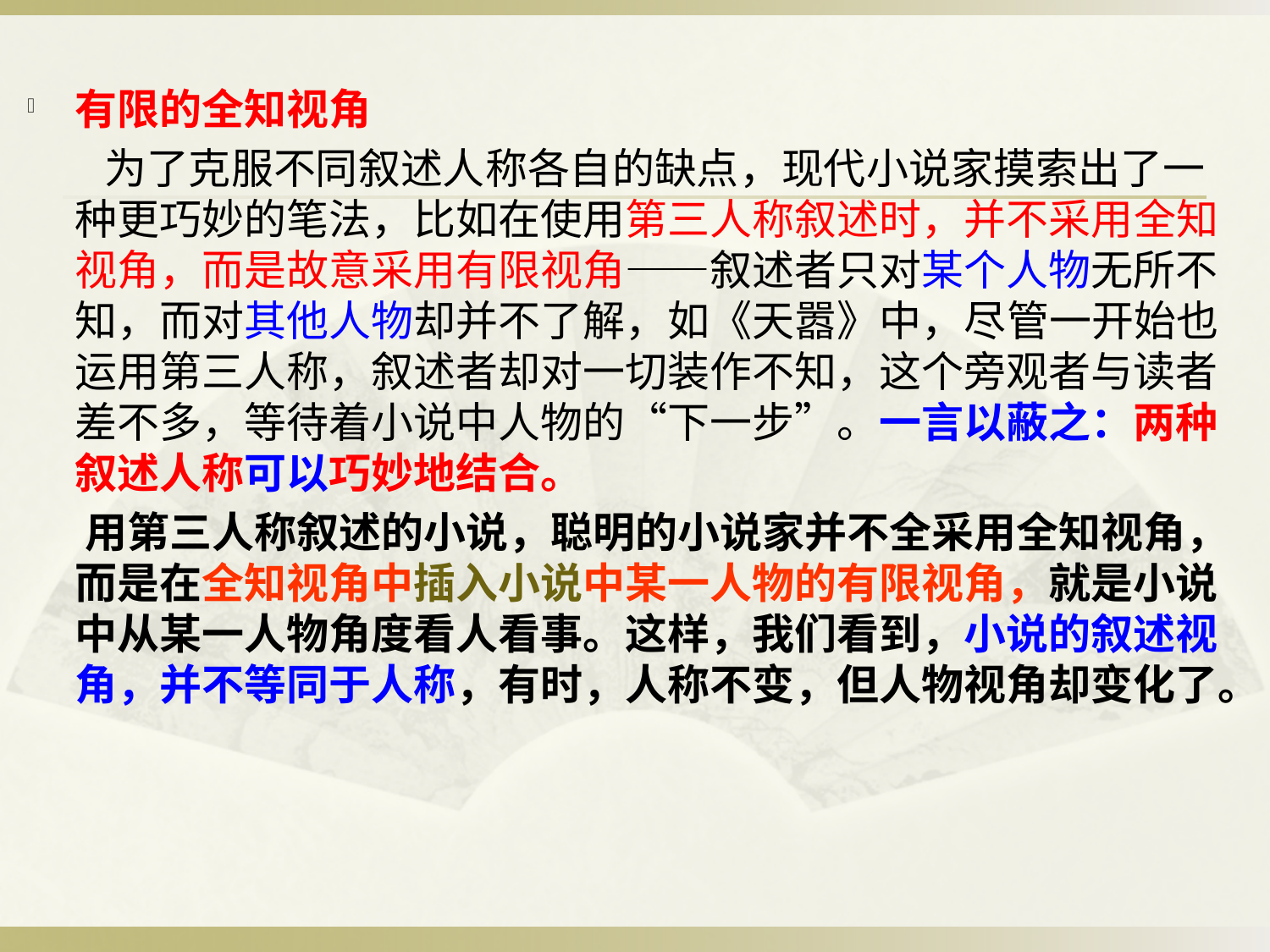

有限的全知视角
       为了克服不同叙述人称各自的缺点，现代小说家摸索出了一种更巧妙的笔法，比如在使用第三人称叙述时，并不采用全知视角，而是故意采用有限视角——叙述者只对某个人物无所不知，而对其他人物却并不了解，如《天嚣》中，尽管一开始也运用第三人称，叙述者却对一切装作不知，这个旁观者与读者差不多，等待着小说中人物的“下一步”。一言以蔽之：两种叙述人称可以巧妙地结合。
     用第三人称叙述的小说，聪明的小说家并不全采用全知视角，而是在全知视角中插入小说中某一人物的有限视角，就是小说中从某一人物角度看人看事。这样，我们看到，小说的叙述视角，并不等同于人称，有时，人称不变，但人物视角却变化了。